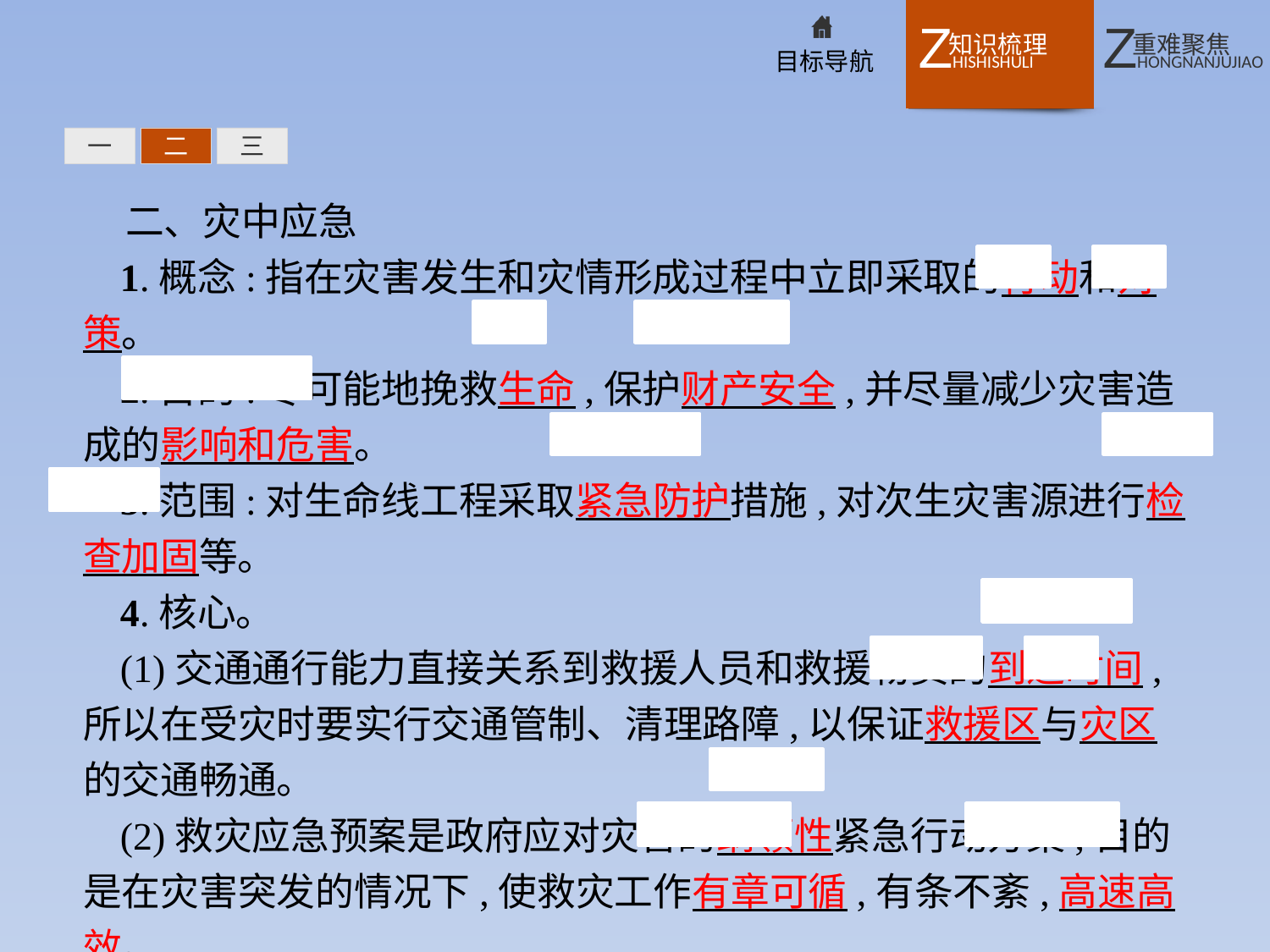

一
二
三
二、灾中应急
1.概念:指在灾害发生和灾情形成过程中立即采取的行动和对策。
2.目的:尽可能地挽救生命,保护财产安全,并尽量减少灾害造成的影响和危害。
3.范围:对生命线工程采取紧急防护措施,对次生灾害源进行检查加固等。
4.核心。
(1)交通通行能力直接关系到救援人员和救援物资的到达时间,所以在受灾时要实行交通管制、清理路障,以保证救援区与灾区的交通畅通。
(2)救灾应急预案是政府应对灾害的纲领性紧急行动方案,目的是在灾害突发的情况下,使救灾工作有章可循,有条不紊,高速高效。